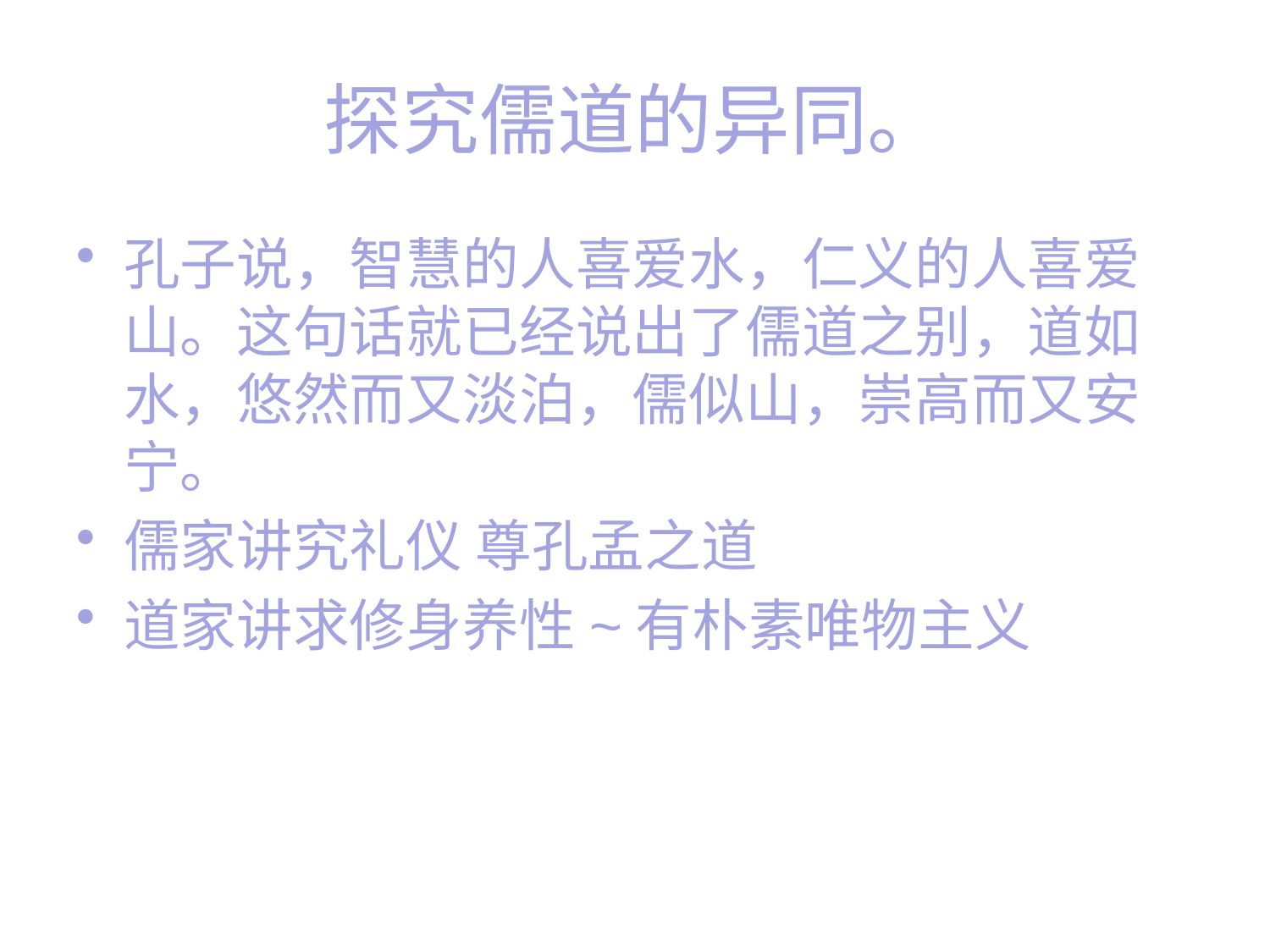

# 探究儒道的异同。
孔子说，智慧的人喜爱水，仁义的人喜爱山。这句话就已经说出了儒道之别，道如水，悠然而又淡泊，儒似山，崇高而又安宁。
儒家讲究礼仪 尊孔孟之道
道家讲求修身养性~有朴素唯物主义